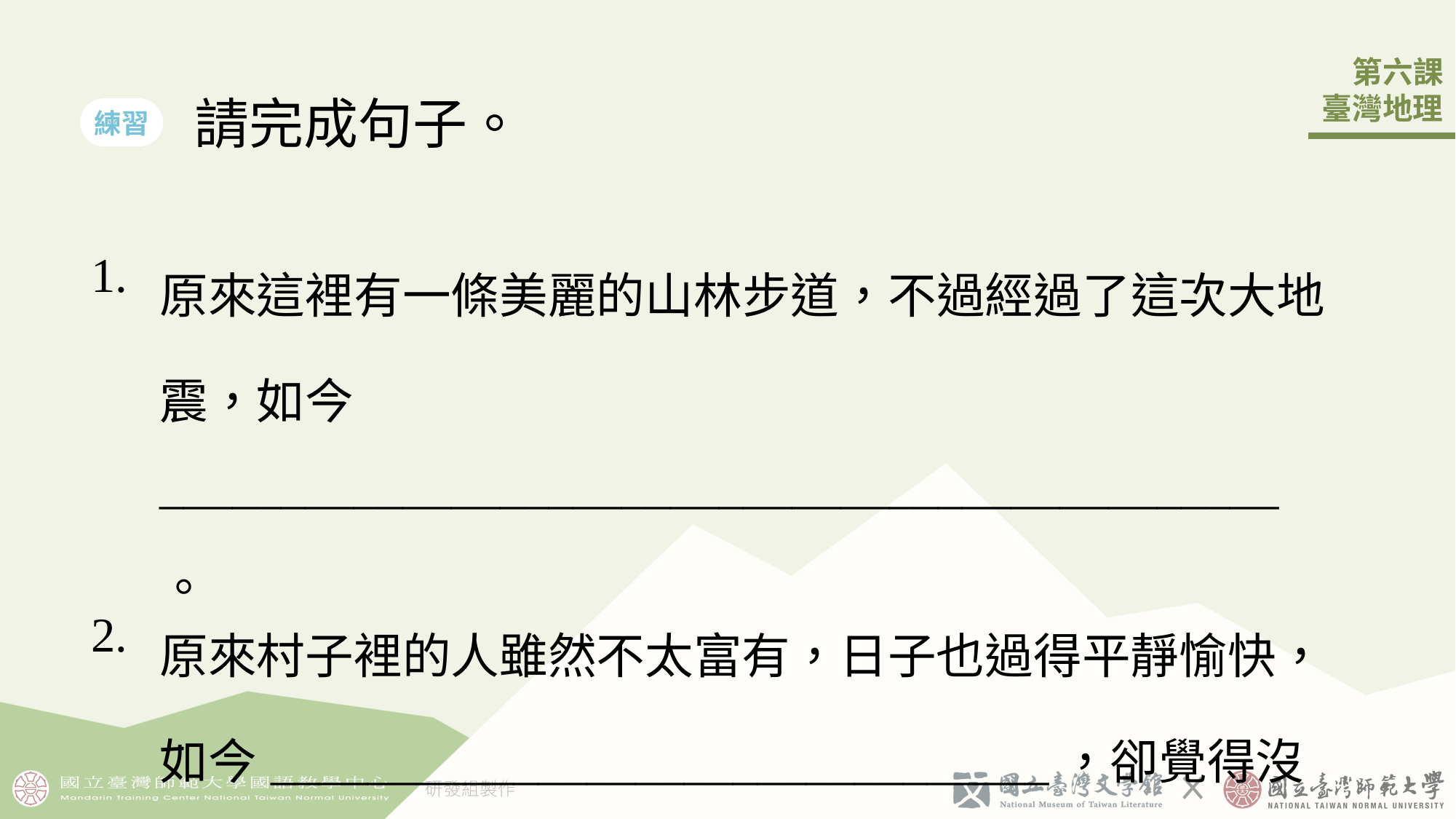

請完成句子。
練習
| 1. | 原來這裡有一󠇢條美麗的山林步道，不󠇡過經過了這次大地震，如今 \_\_\_\_\_\_\_\_\_\_\_\_\_\_\_\_\_\_\_\_\_\_\_\_\_\_\_\_\_\_\_\_\_\_\_\_\_\_\_\_\_\_\_\_\_\_。 |
| --- | --- |
| 2. | 原來村子󠇡裡的人雖然不󠇡太富有，日子󠇡也過得󠇡平靜愉快，如今\_\_\_\_\_\_\_\_\_\_\_\_\_\_\_\_\_\_\_\_\_\_\_\_\_\_\_\_\_\_\_\_，卻覺得󠇡沒有以往快樂了。 |